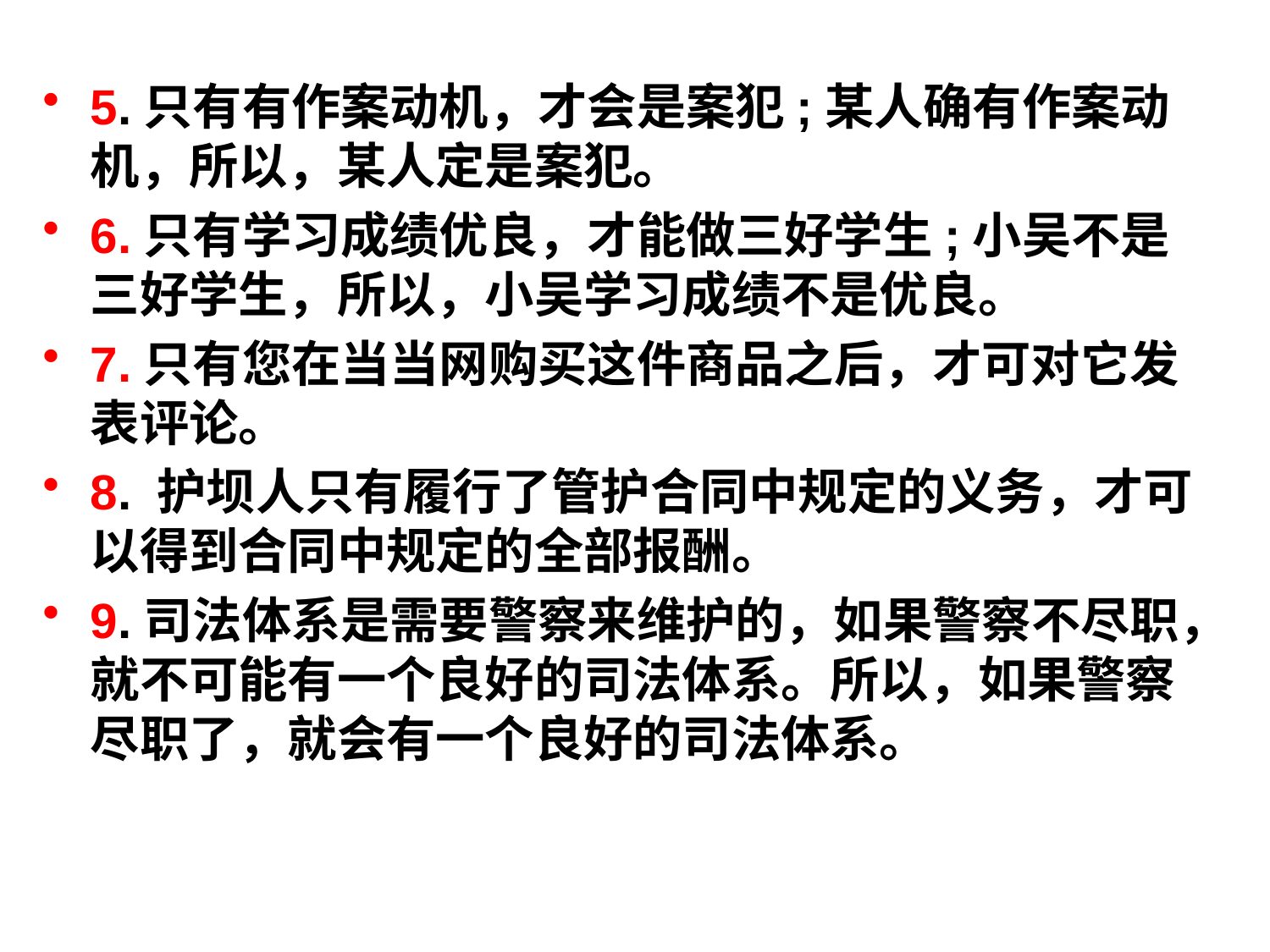

5.只有有作案动机，才会是案犯;某人确有作案动机，所以，某人定是案犯。
6.只有学习成绩优良，才能做三好学生;小吴不是三好学生，所以，小吴学习成绩不是优良。
7.只有您在当当网购买这件商品之后，才可对它发表评论。
8. 护坝人只有履行了管护合同中规定的义务，才可以得到合同中规定的全部报酬。
9.司法体系是需要警察来维护的，如果警察不尽职，就不可能有一个良好的司法体系。所以，如果警察尽职了，就会有一个良好的司法体系。